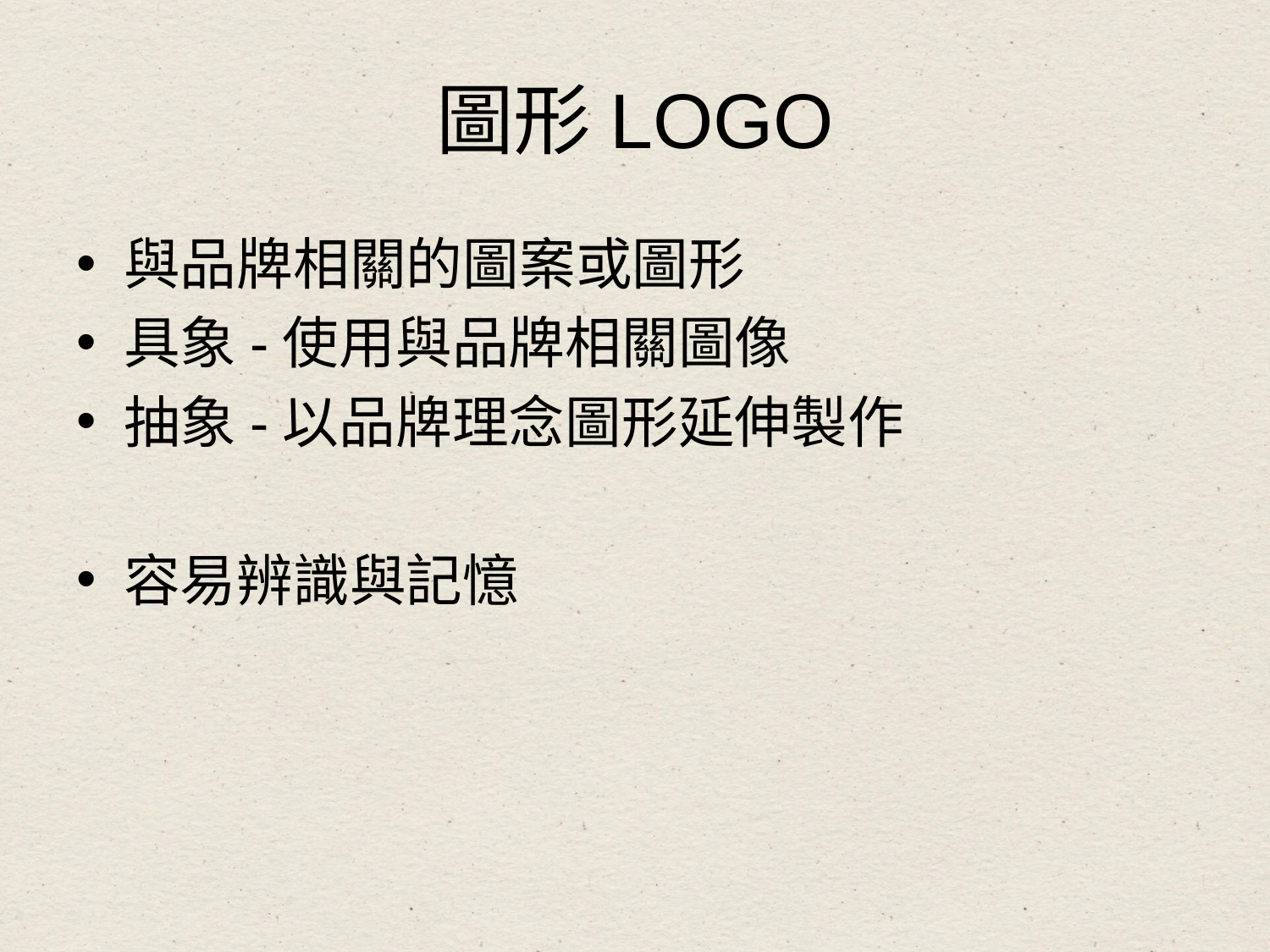

# 圖形LOGO
與品牌相關的圖案或圖形
具象-使用與品牌相關圖像
抽象-以品牌理念圖形延伸製作

容易辨識與記憶